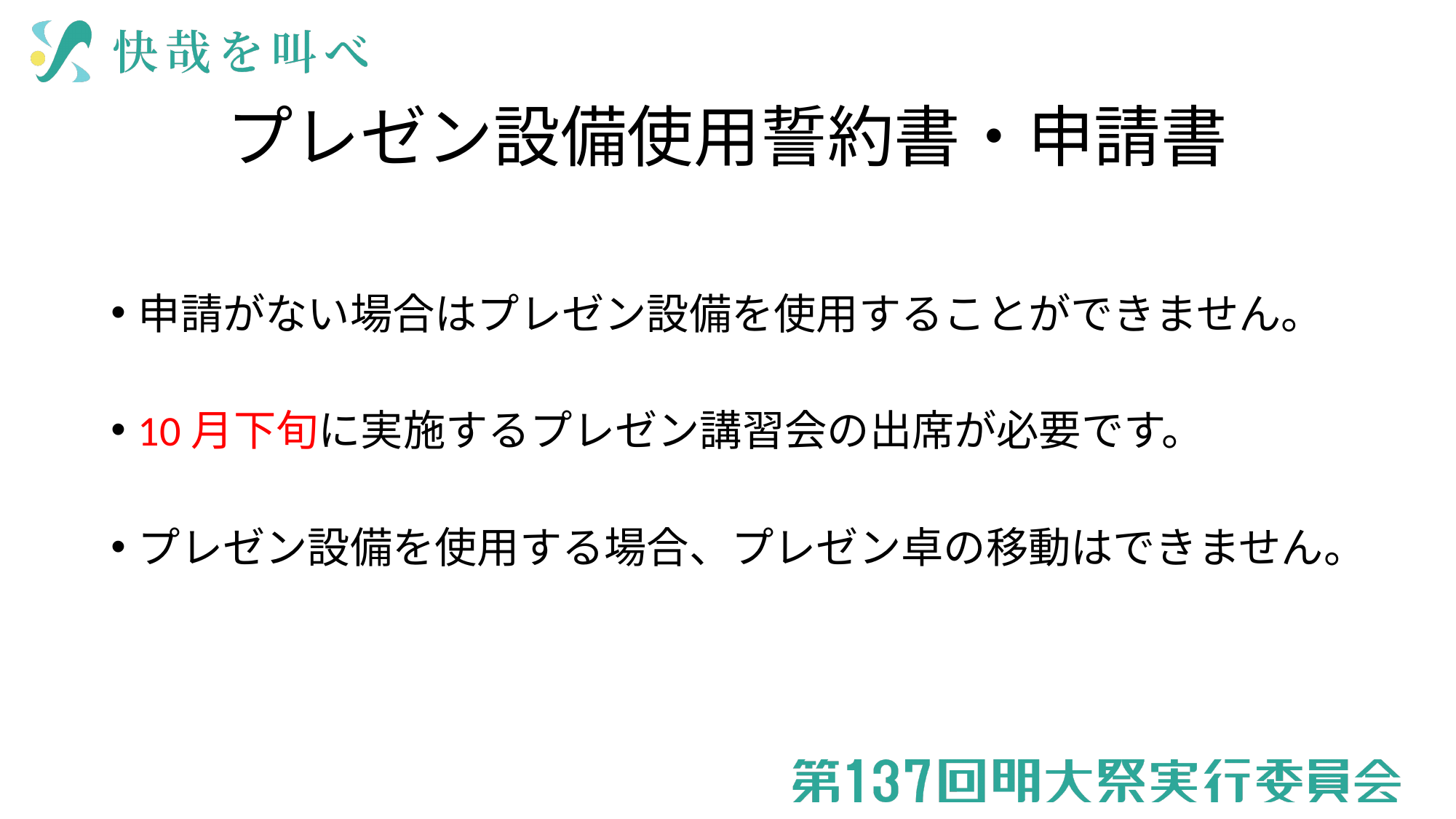

# プレゼン設備使用誓約書・申請書
申請がない場合はプレゼン設備を使用することができません。
10月下旬に実施するプレゼン講習会の出席が必要です。
プレゼン設備を使用する場合、プレゼン卓の移動はできません。